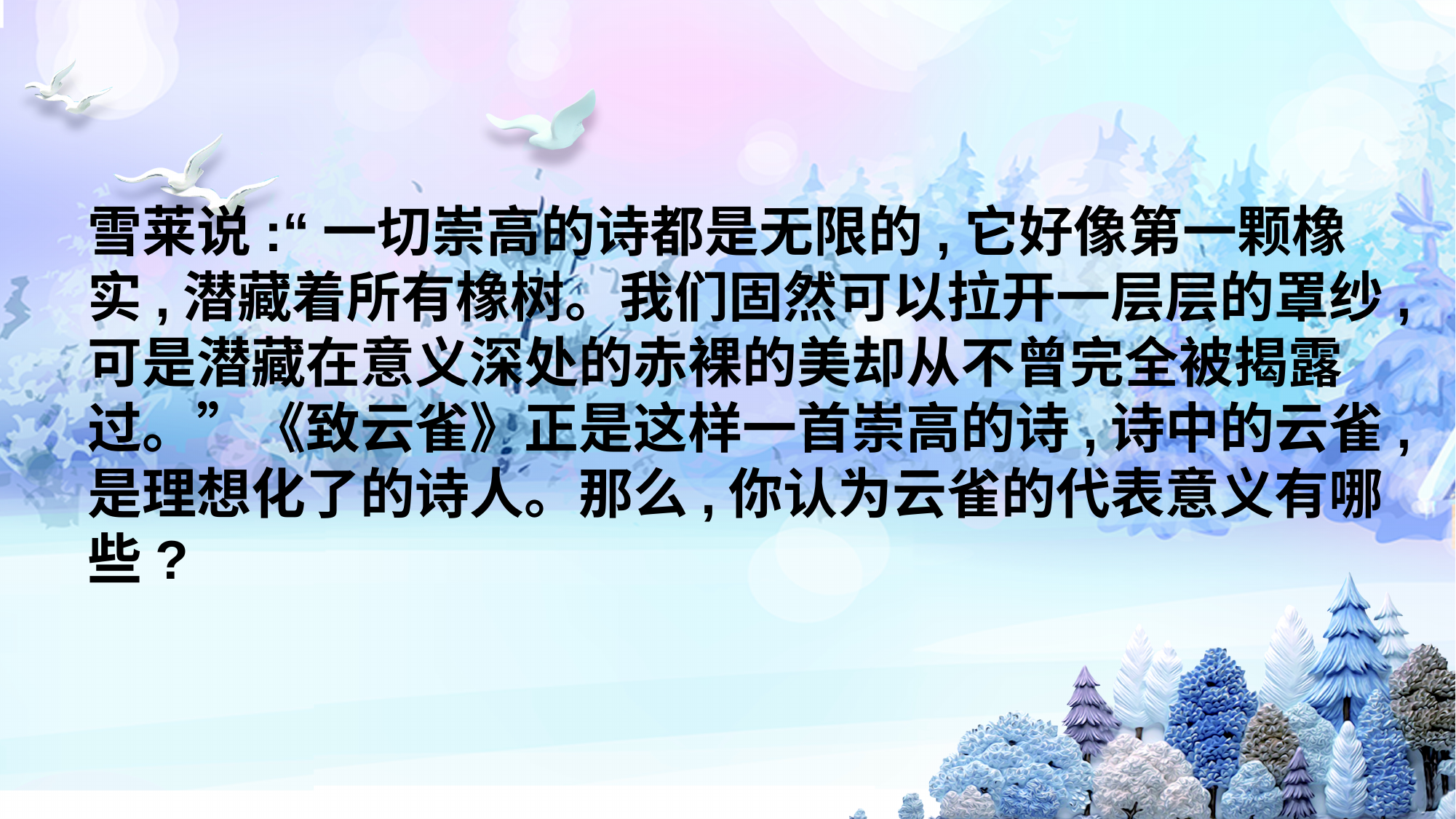

雪莱说:“一切崇高的诗都是无限的,它好像第一颗橡实,潜藏着所有橡树。我们固然可以拉开一层层的罩纱,可是潜藏在意义深处的赤裸的美却从不曾完全被揭露过。”《致云雀》正是这样一首崇高的诗,诗中的云雀,是理想化了的诗人。那么,你认为云雀的代表意义有哪些?